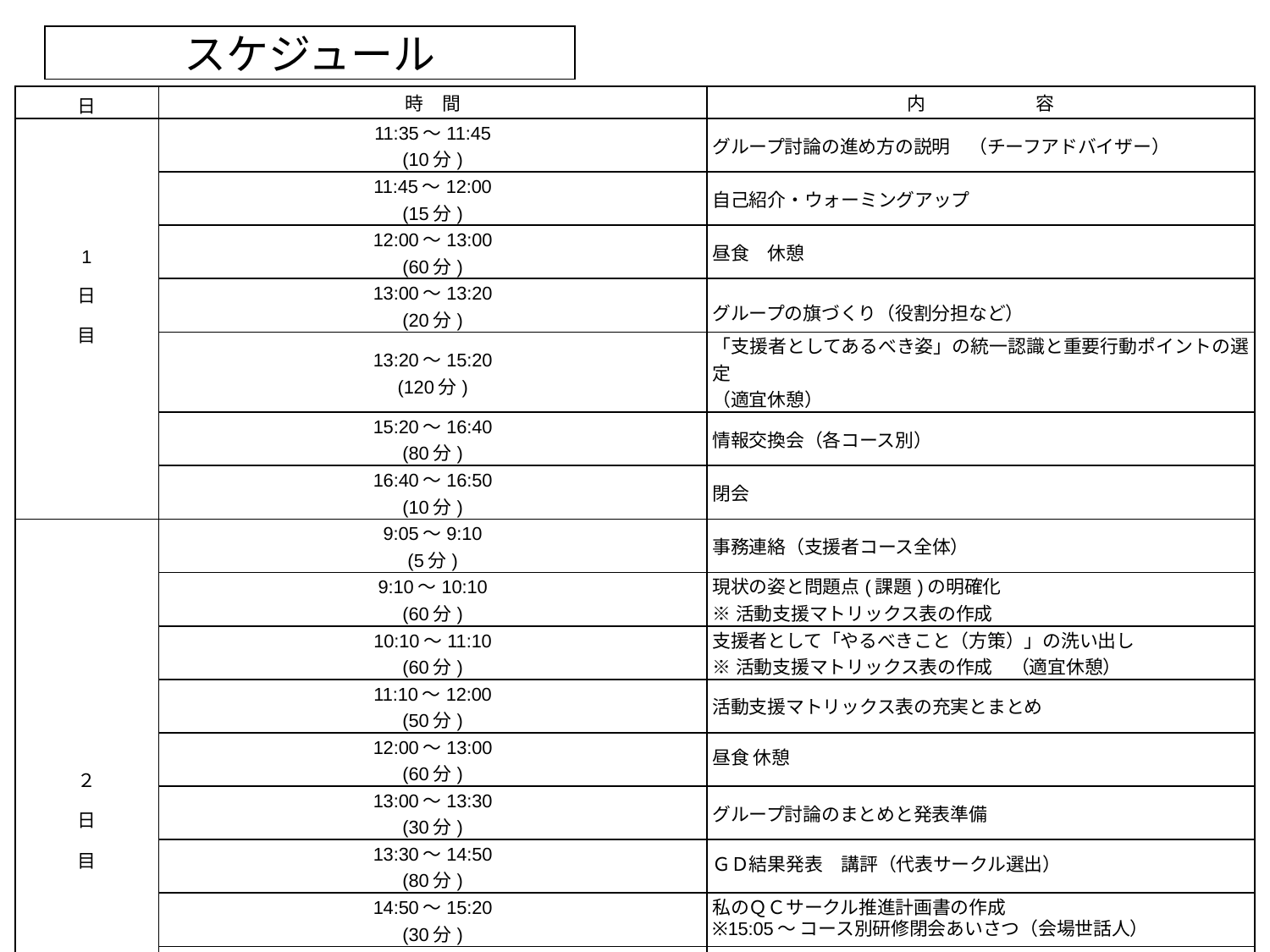

スケジュール
| 日 | 時　間 | 内　　　　　　容 |
| --- | --- | --- |
| 1 日 目 | 11:35～11:45 (10分) | グループ討論の進め方の説明　（チーフアドバイザー） |
|  | 11:45～12:00 (15分) | 自己紹介・ウォーミングアップ |
|  | 12:00～13:00 (60分) | 昼食　休憩 |
|  | 13:00～13:20 (20分) | グループの旗づくり（役割分担など） |
|  | 13:20～15:20 (120分) | 「支援者としてあるべき姿」の統一認識と重要行動ポイントの選定 （適宜休憩） |
|  | 15:20～16:40 (80分) | 情報交換会（各コース別） |
|  | 16:40～16:50 (10分) | 閉会 |
| ２ 日 目 | 9:05～9:10 (5分) | 事務連絡（支援者コース全体） |
|  | 9:10～10:10 (60分) | 現状の姿と問題点(課題)の明確化 ※活動支援マトリックス表の作成 |
|  | 10:10～11:10 (60分) | 支援者として「やるべきこと（方策）」の洗い出し ※活動支援マトリックス表の作成　（適宜休憩） |
|  | 11:10～12:00 (50分) | 活動支援マトリックス表の充実とまとめ |
|  | 12:00～13:00 (60分) | 昼食 休憩 |
|  | 13:00～13:30 (30分) | グループ討論のまとめと発表準備 |
|  | 13:30～14:50 (80分) | ＧＤ結果発表　講評（代表サークル選出） |
|  | 14:50～15:20 (30分) | 私のＱＣサークル推進計画書の作成 ※15:05～ コース別研修閉会あいさつ（会場世話人） |
|  | 15:20～15:25 (5分) | 会場移動 |
|  | 15:25～16:15 (50分) | 合同発表会　質疑応答　総評 |
|  | 16:15～16:25 (10分) | 閉会挨拶　アンケート記入　解散 |